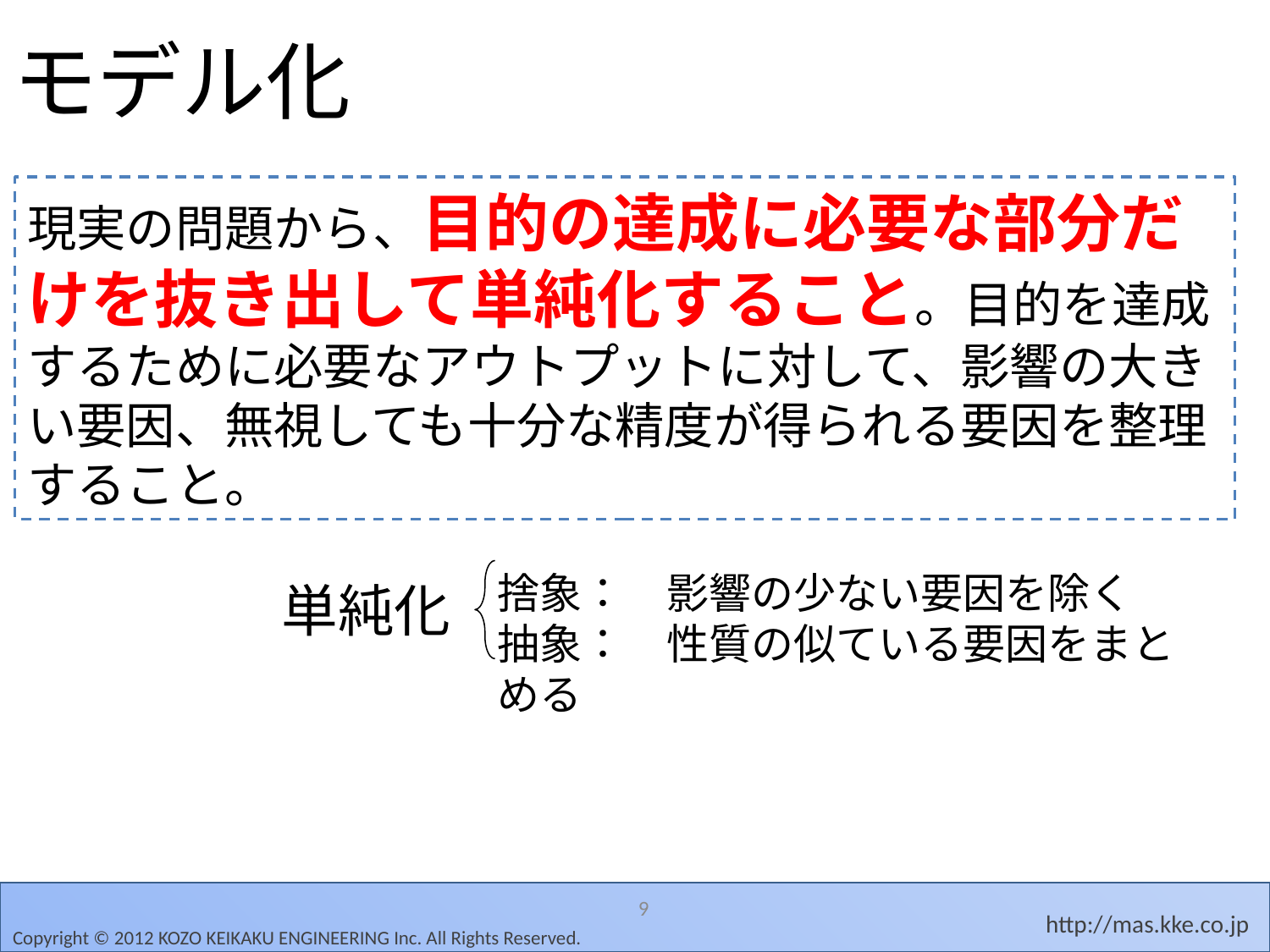

# モデル化
現実の問題から、目的の達成に必要な部分だけを抜き出して単純化すること。目的を達成するために必要なアウトプットに対して、影響の大きい要因、無視しても十分な精度が得られる要因を整理すること。

捨象：　影響の少ない要因を除く
抽象：　性質の似ている要因をまとめる
単純化
9
Copyright © 2012 KOZO KEIKAKU ENGINEERING Inc. All Rights Reserved.